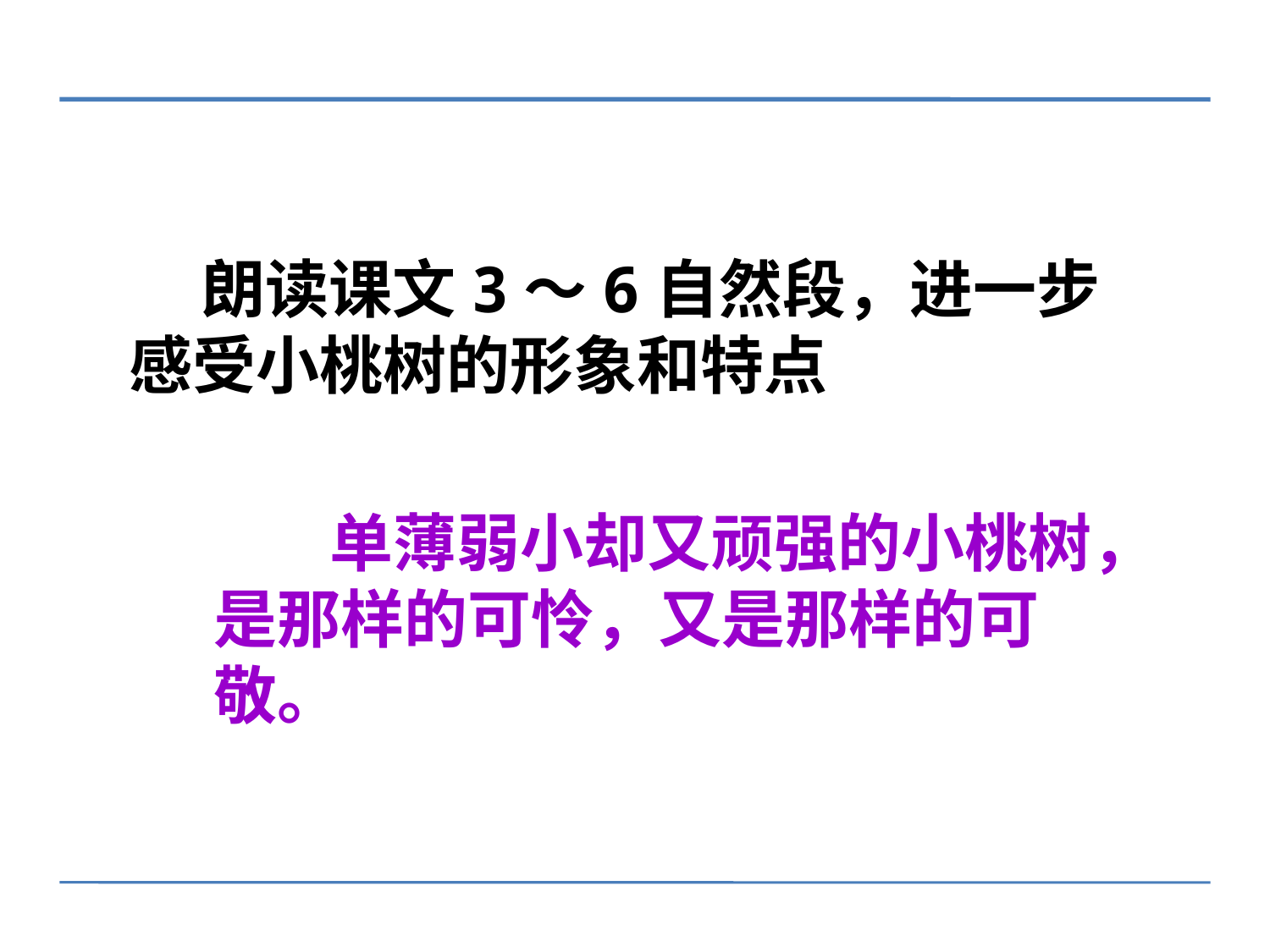

朗读课文3～6自然段，进一步感受小桃树的形象和特点
       单薄弱小却又顽强的小桃树，是那样的可怜，又是那样的可敬。